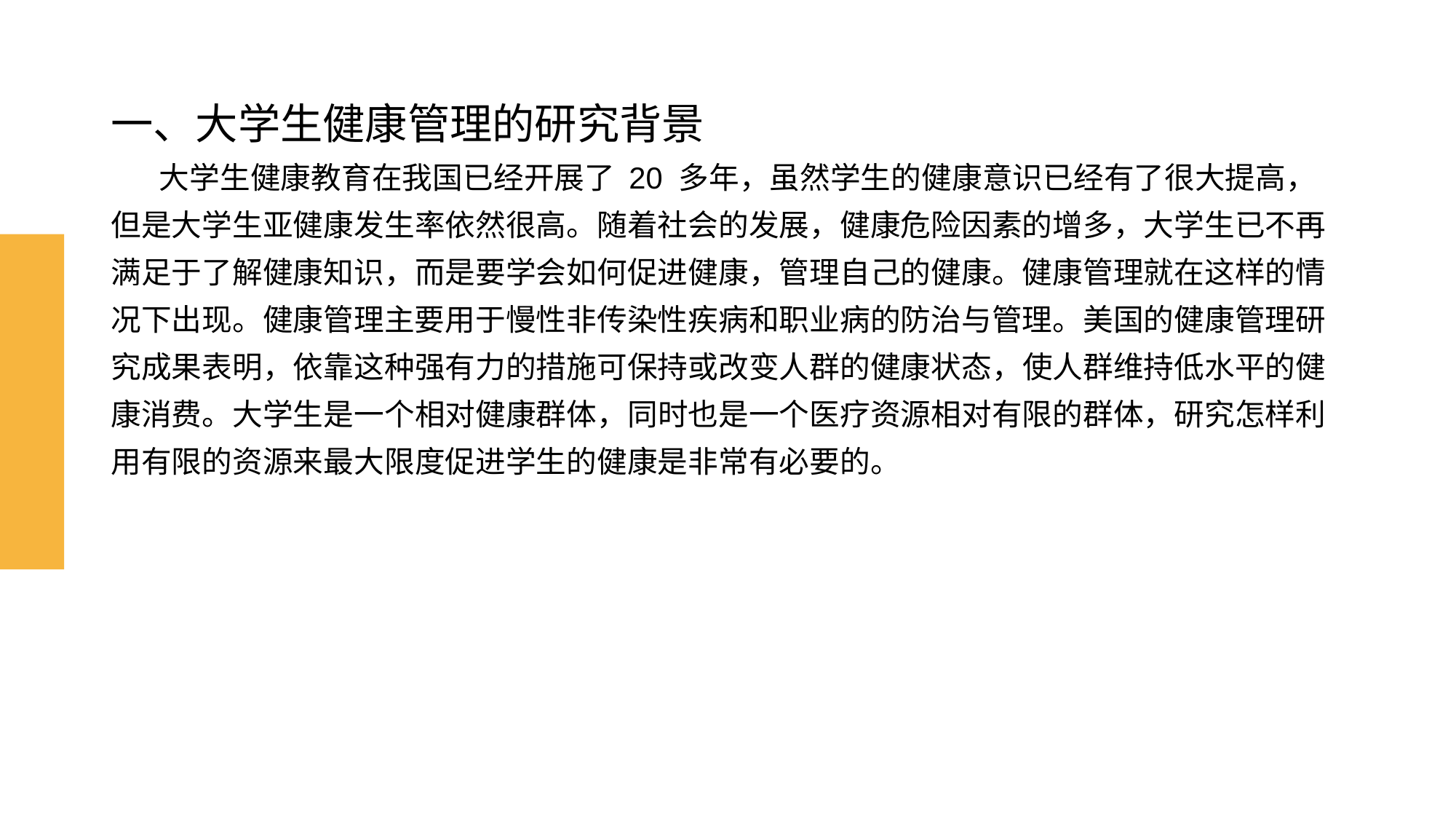

# 一、大学生健康管理的研究背景 大学生健康教育在我国已经开展了 20 多年，虽然学生的健康意识已经有了很大提高，但是大学生亚健康发生率依然很高。随着社会的发展，健康危险因素的增多，大学生已不再满足于了解健康知识，而是要学会如何促进健康，管理自己的健康。健康管理就在这样的情况下出现。健康管理主要用于慢性非传染性疾病和职业病的防治与管理。美国的健康管理研究成果表明，依靠这种强有力的措施可保持或改变人群的健康状态，使人群维持低水平的健康消费。大学生是一个相对健康群体，同时也是一个医疗资源相对有限的群体，研究怎样利用有限的资源来最大限度促进学生的健康是非常有必要的。